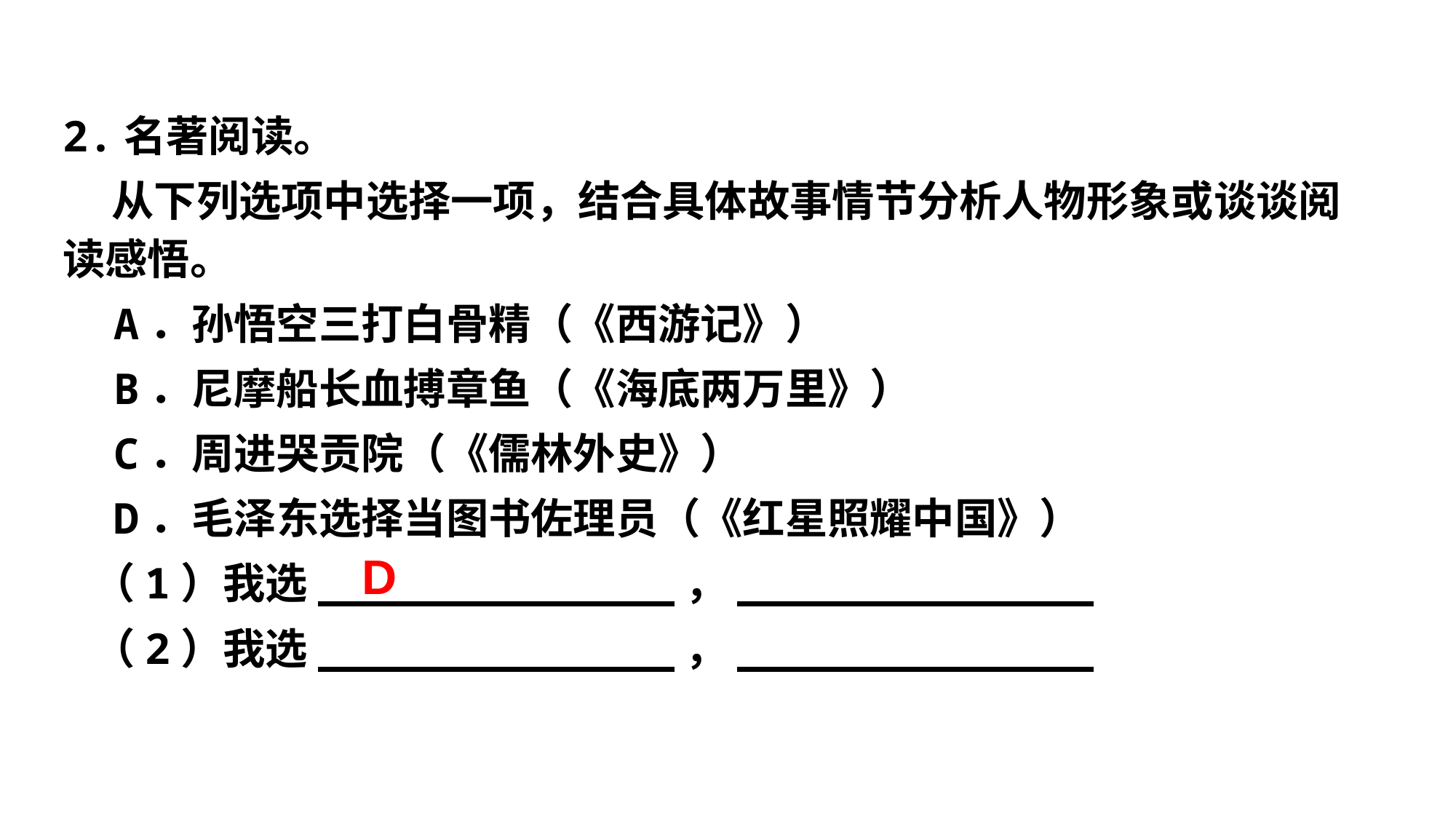

2.名著阅读。
    从下列选项中选择一项，结合具体故事情节分析人物形象或谈谈阅读感悟。
  A．孙悟空三打白骨精（《西游记》）
  B．尼摩船长血搏章鱼（《海底两万里》）
  C．周进哭贡院（《儒林外史》）
  D．毛泽东选择当图书佐理员（《红星照耀中国》）
  （1）我选______________，______________
  （2）我选______________，______________
D